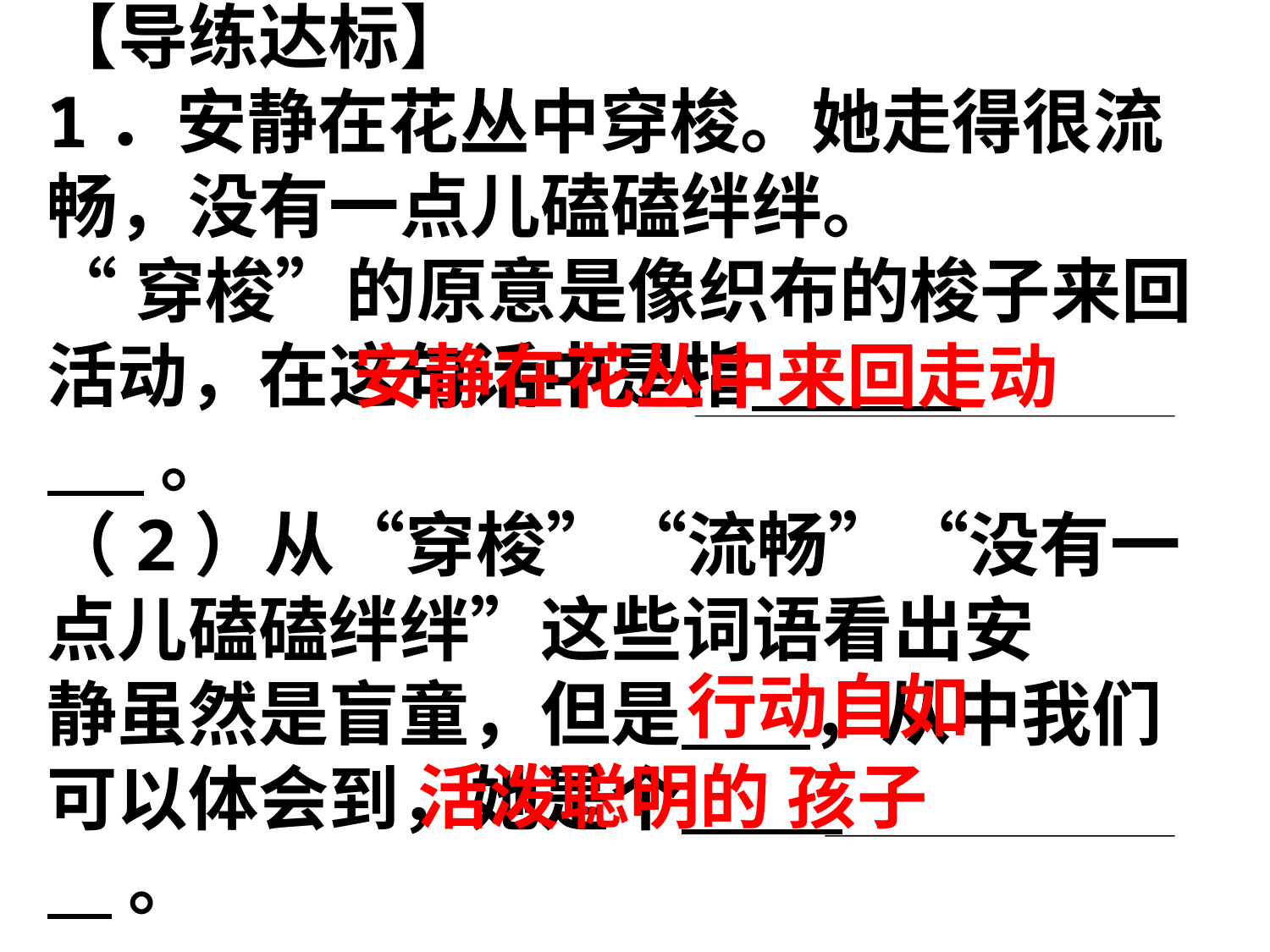

【导练达标】
1．安静在花丛中穿梭。她走得很流畅，没有一点儿磕磕绊绊。
“穿梭”的原意是像织布的梭子来回活动，在这句话中是指
      。
（2）从“穿梭”“流畅”“没有一点儿磕磕绊绊”这些词语看出安
静虽然是盲童，但是        ，从中我们可以体会到，她是个
    。
                  安静在花丛中来回走动

行动自如
                      活泼聪明的 孩子